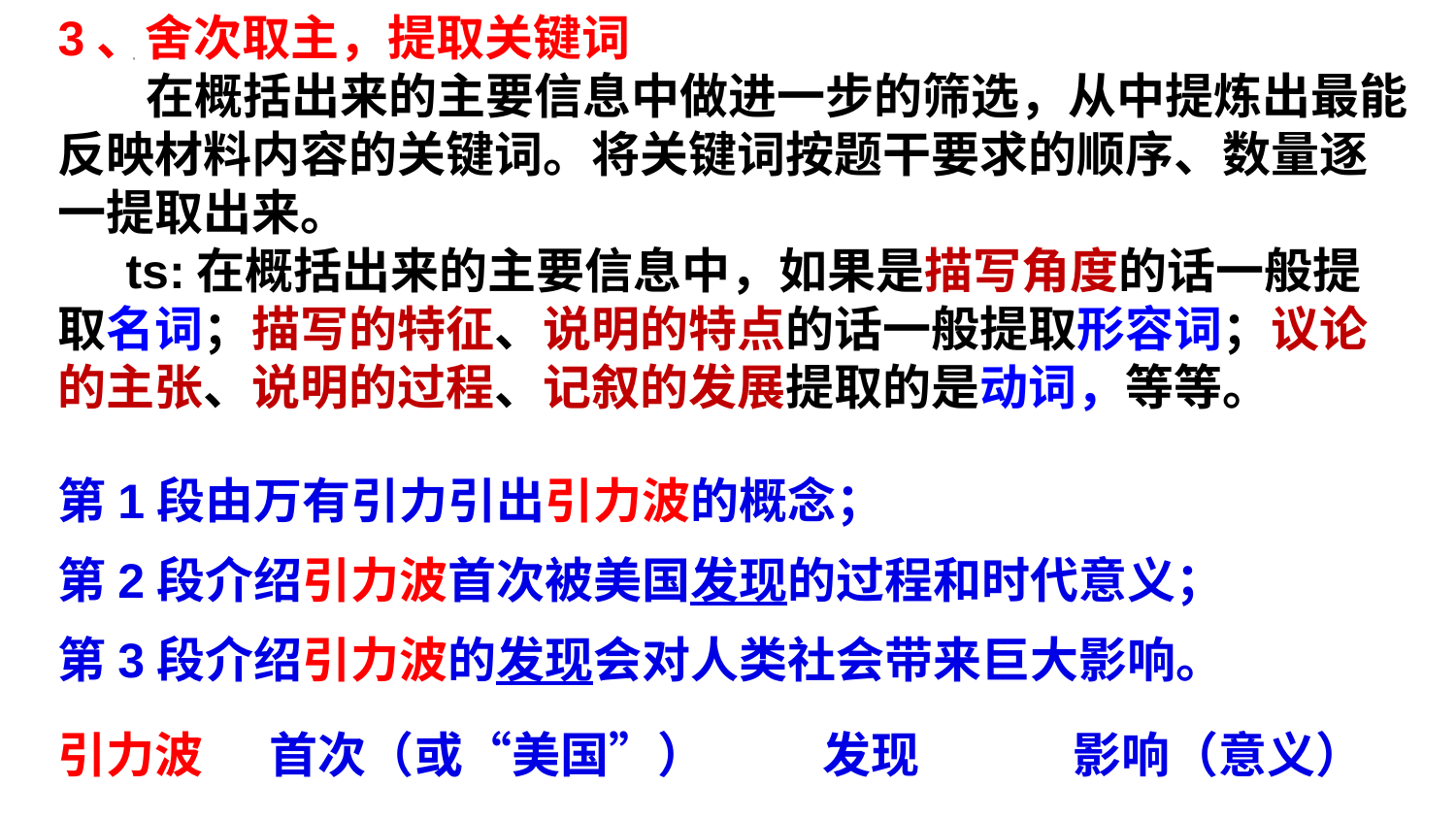

3、舍次取主，提取关键词
       在概括出来的主要信息中做进一步的筛选，从中提炼出最能反映材料内容的关键词。将关键词按题干要求的顺序、数量逐一提取出来。
     ts:在概括出来的主要信息中，如果是描写角度的话一般提取名词；描写的特征、说明的特点的话一般提取形容词；议论的主张、说明的过程、记叙的发展提取的是动词，等等。

第1段由万有引力引出引力波的概念；
第2段介绍引力波首次被美国发现的过程和时代意义；
第3段介绍引力波的发现会对人类社会带来巨大影响。
引力波
首次（或“美国”）
发现
影响（意义）